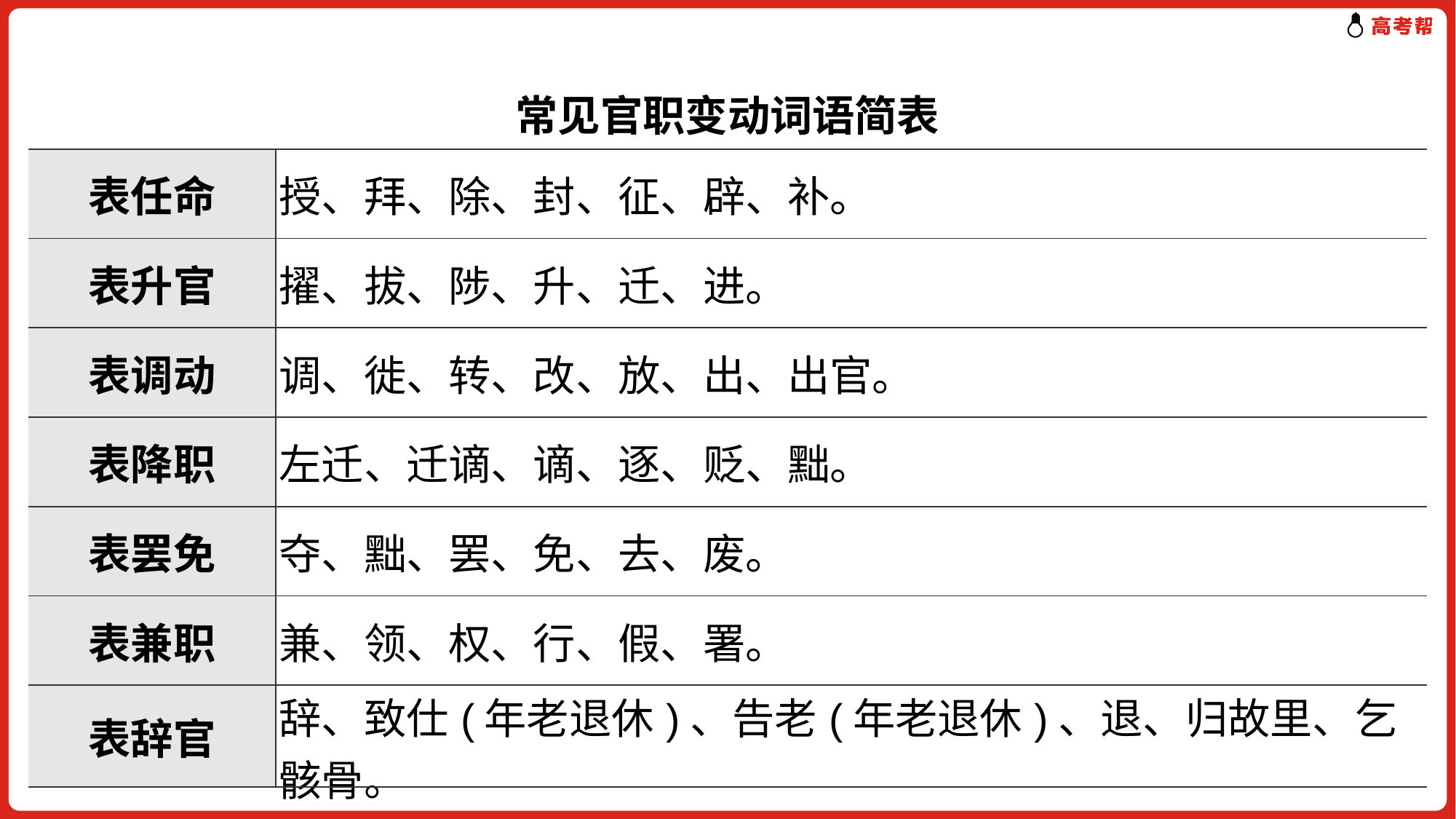

常见官职变动词语简表
| 表任命 | 授、拜、除、封、征、辟、补。 |
| --- | --- |
| 表升官 | 擢、拔、陟、升、迁、进。 |
| 表调动 | 调、徙、转、改、放、出、出官。 |
| 表降职 | 左迁、迁谪、谪、逐、贬、黜。 |
| 表罢免 | 夺、黜、罢、免、去、废。 |
| 表兼职 | 兼、领、权、行、假、署。 |
| 表辞官 | 辞、致仕(年老退休)、告老(年老退休)、退、归故里、乞骸骨。 |